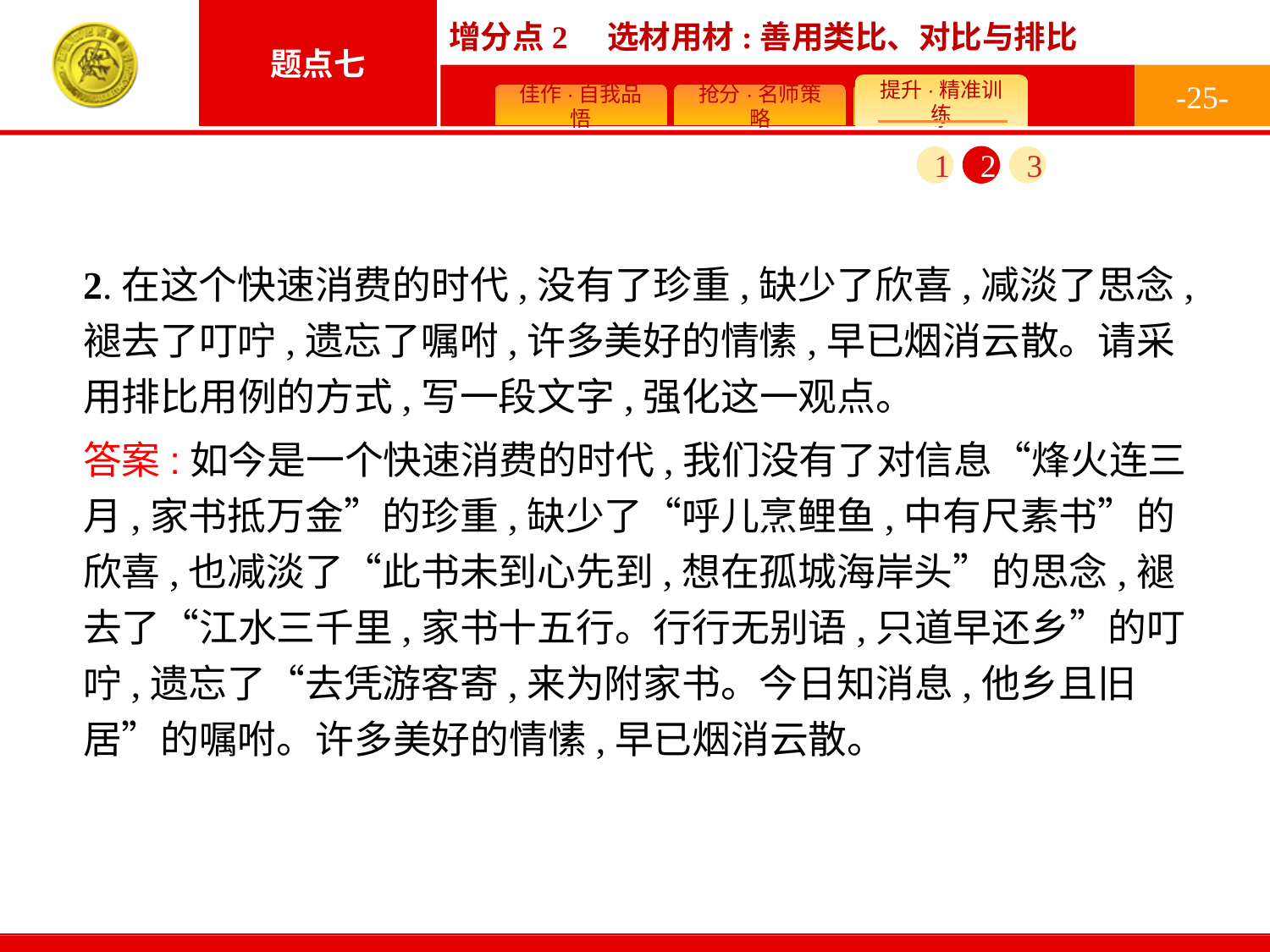

-25-
1
2
3
2.在这个快速消费的时代,没有了珍重,缺少了欣喜,减淡了思念,褪去了叮咛,遗忘了嘱咐,许多美好的情愫,早已烟消云散。请采用排比用例的方式,写一段文字,强化这一观点。
答案:如今是一个快速消费的时代,我们没有了对信息“烽火连三月,家书抵万金”的珍重,缺少了“呼儿烹鲤鱼,中有尺素书”的欣喜,也减淡了“此书未到心先到,想在孤城海岸头”的思念,褪去了“江水三千里,家书十五行。行行无别语,只道早还乡”的叮咛,遗忘了“去凭游客寄,来为附家书。今日知消息,他乡且旧居”的嘱咐。许多美好的情愫,早已烟消云散。